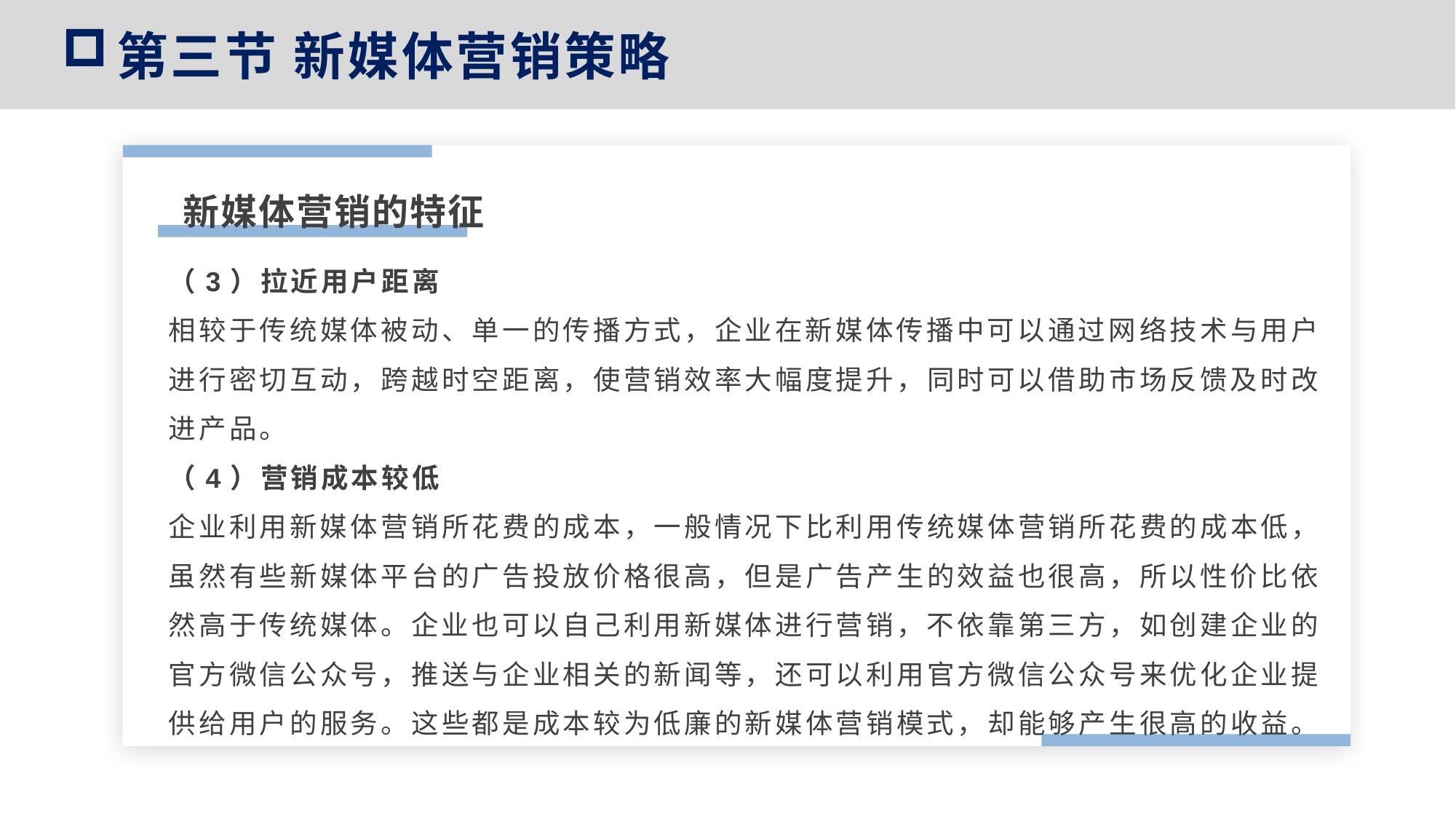

第三节 新媒体营销策略

新媒体营销的特征

（3）拉近用户距离
相较于传统媒体被动、单一的传播方式，企业在新媒体传播中可以通过网络技术与用户进行密切互动，跨越时空距离，使营销效率大幅度提升，同时可以借助市场反馈及时改进产品。
（4）营销成本较低
企业利用新媒体营销所花费的成本，一般情况下比利用传统媒体营销所花费的成本低，虽然有些新媒体平台的广告投放价格很高，但是广告产生的效益也很高，所以性价比依然高于传统媒体。企业也可以自己利用新媒体进行营销，不依靠第三方，如创建企业的官方微信公众号，推送与企业相关的新闻等，还可以利用官方微信公众号来优化企业提供给用户的服务。这些都是成本较为低廉的新媒体营销模式，却能够产生很高的收益。